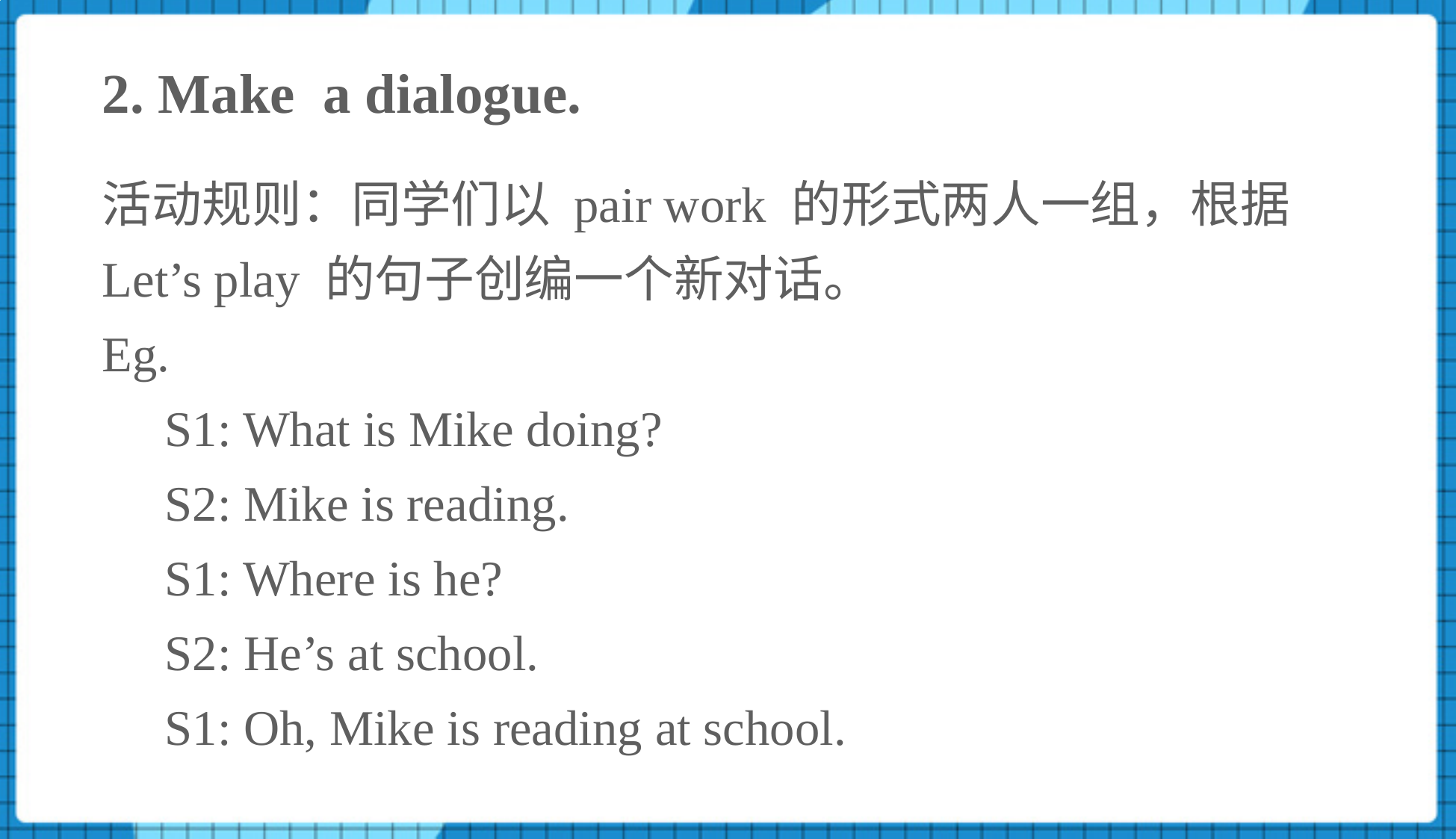

2. Make  a dialogue.
活动规则：同学们以 pair work 的形式两人一组，根据 Let’s play 的句子创编一个新对话。
Eg.
     S1: What is Mike doing?
     S2: Mike is reading.
     S1: Where is he?
     S2: He’s at school.
     S1: Oh, Mike is reading at school.